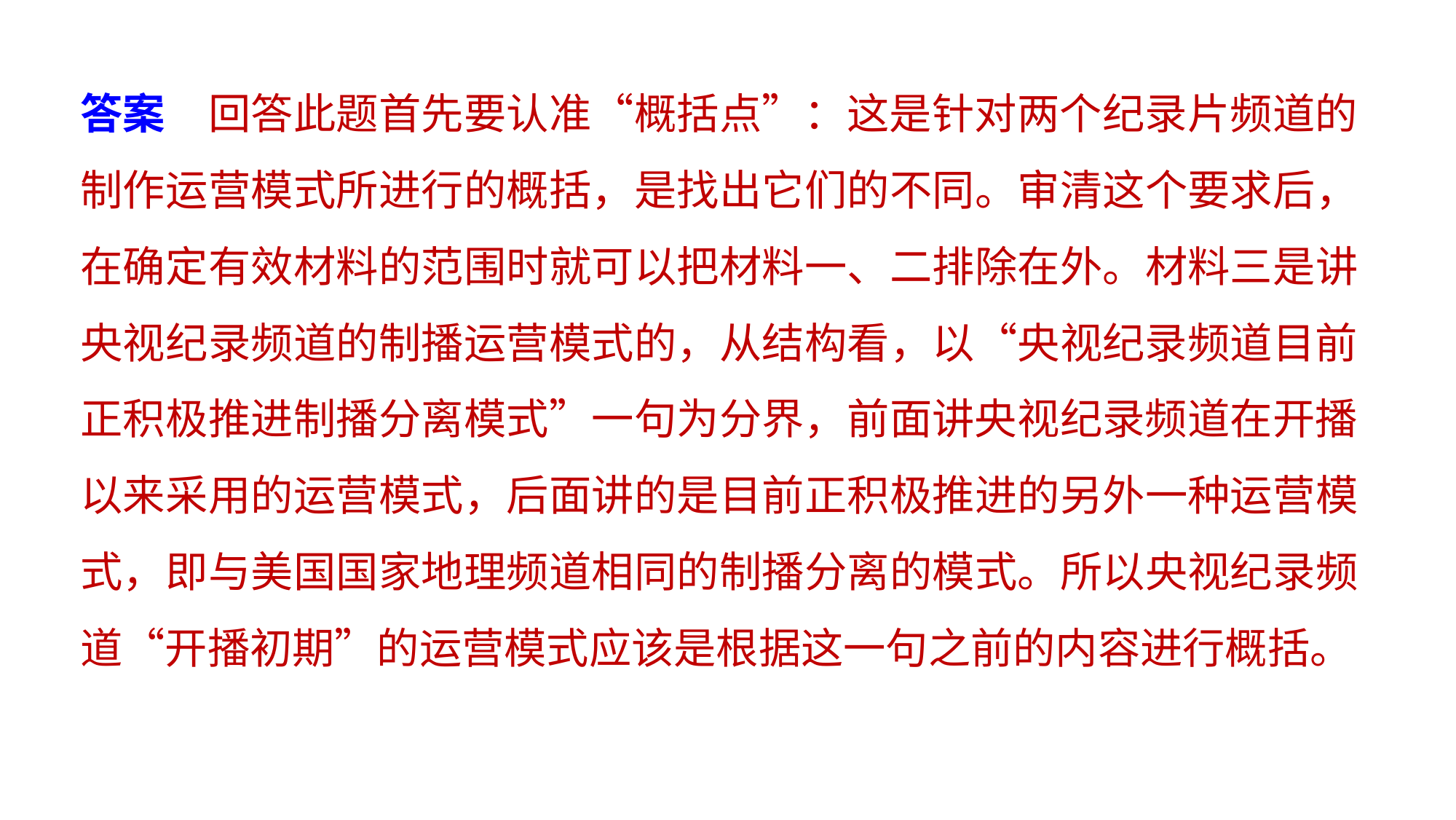

答案　回答此题首先要认准“概括点”：这是针对两个纪录片频道的制作运营模式所进行的概括，是找出它们的不同。审清这个要求后，在确定有效材料的范围时就可以把材料一、二排除在外。材料三是讲央视纪录频道的制播运营模式的，从结构看，以“央视纪录频道目前正积极推进制播分离模式”一句为分界，前面讲央视纪录频道在开播以来采用的运营模式，后面讲的是目前正积极推进的另外一种运营模式，即与美国国家地理频道相同的制播分离的模式。所以央视纪录频道“开播初期”的运营模式应该是根据这一句之前的内容进行概括。